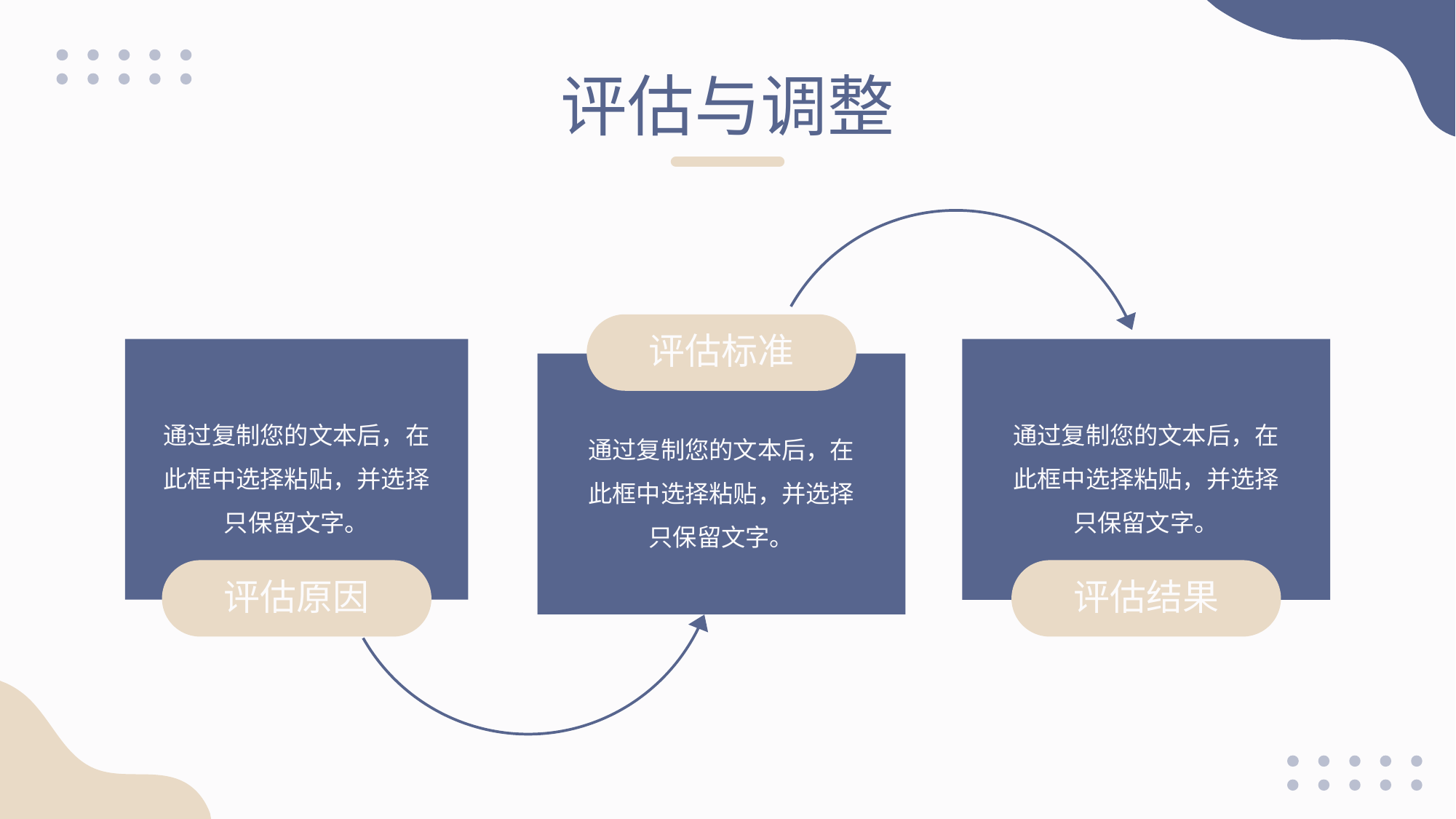

评估与调整

评估标准

通过复制您的文本后，在此框中选择粘贴，并选择只保留文字。
通过复制您的文本后，在此框中选择粘贴，并选择只保留文字。
通过复制您的文本后，在此框中选择粘贴，并选择只保留文字。
评估原因
评估结果